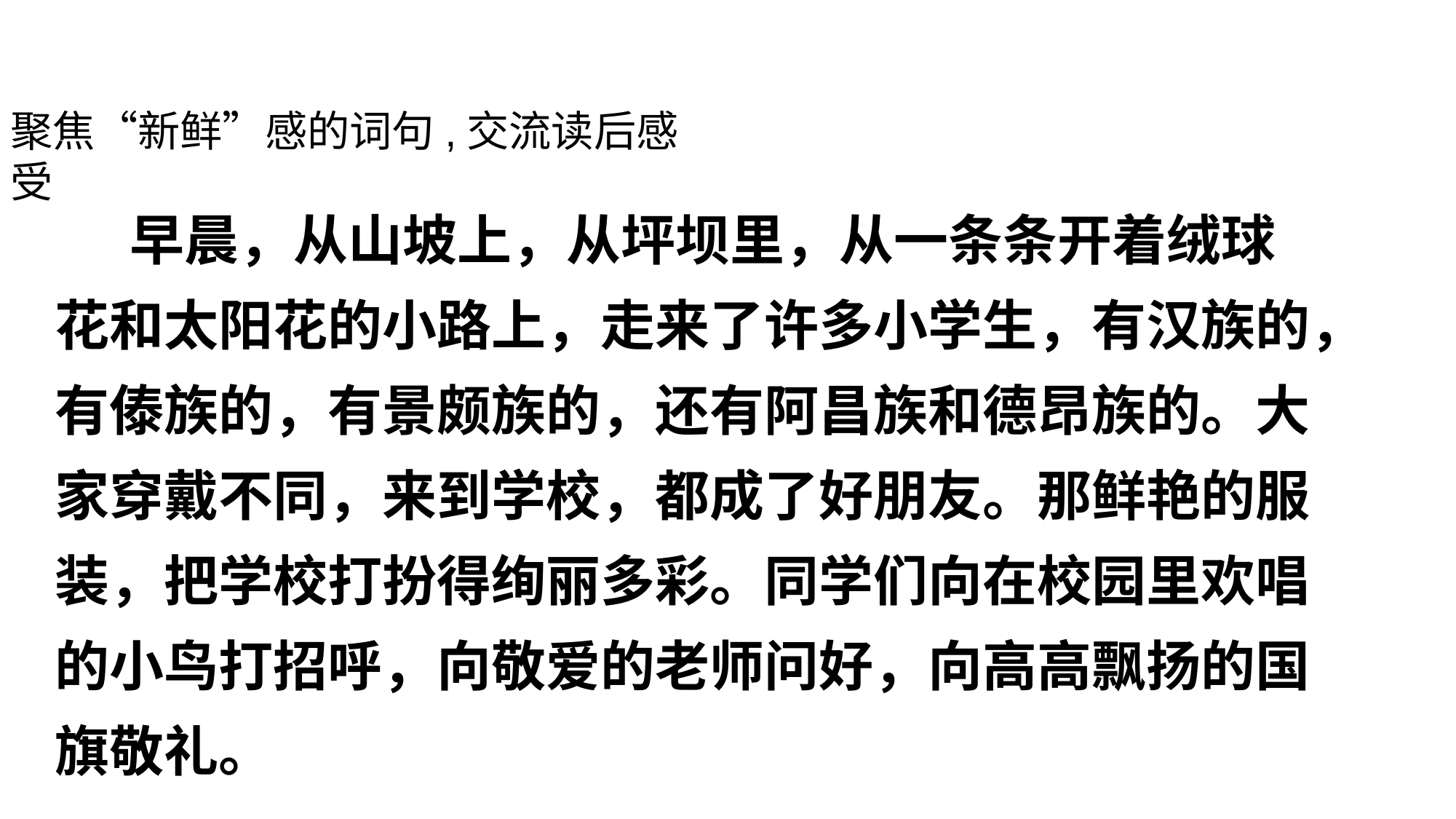

聚焦“新鲜”感的词句,交流读后感受
     早晨，从山坡上，从坪坝里，从一条条开着绒球花和太阳花的小路上，走来了许多小学生，有汉族的，有傣族的，有景颇族的，还有阿昌族和德昂族的。大家穿戴不同，来到学校，都成了好朋友。那鲜艳的服装，把学校打扮得绚丽多彩。同学们向在校园里欢唱的小鸟打招呼，向敬爱的老师问好，向高高飘扬的国旗敬礼。